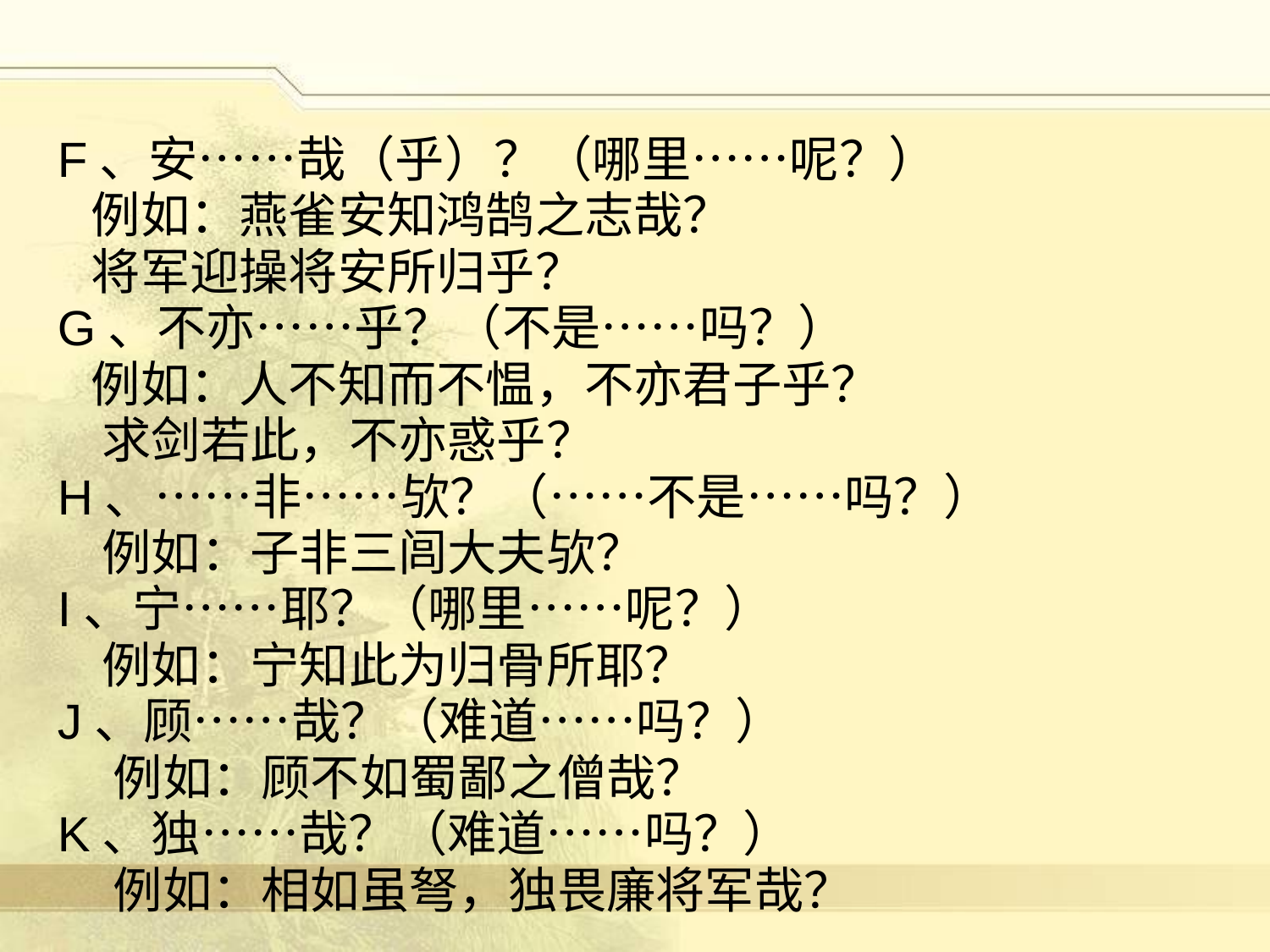

F、安……哉（乎）？（哪里……呢？）
  例如：燕雀安知鸿鹄之志哉？
  将军迎操将安所归乎？
G、不亦……乎？（不是……吗？）
  例如：人不知而不愠，不亦君子乎？
   求剑若此，不亦惑乎？
H、……非……欤？（……不是……吗？）
   例如：子非三闾大夫欤？
I、宁……耶？（哪里……呢？）
   例如：宁知此为归骨所耶？
J、顾……哉？（难道……吗？）
    例如：顾不如蜀鄙之僧哉？
K、独……哉？（难道……吗？）
    例如：相如虽弩，独畏廉将军哉？